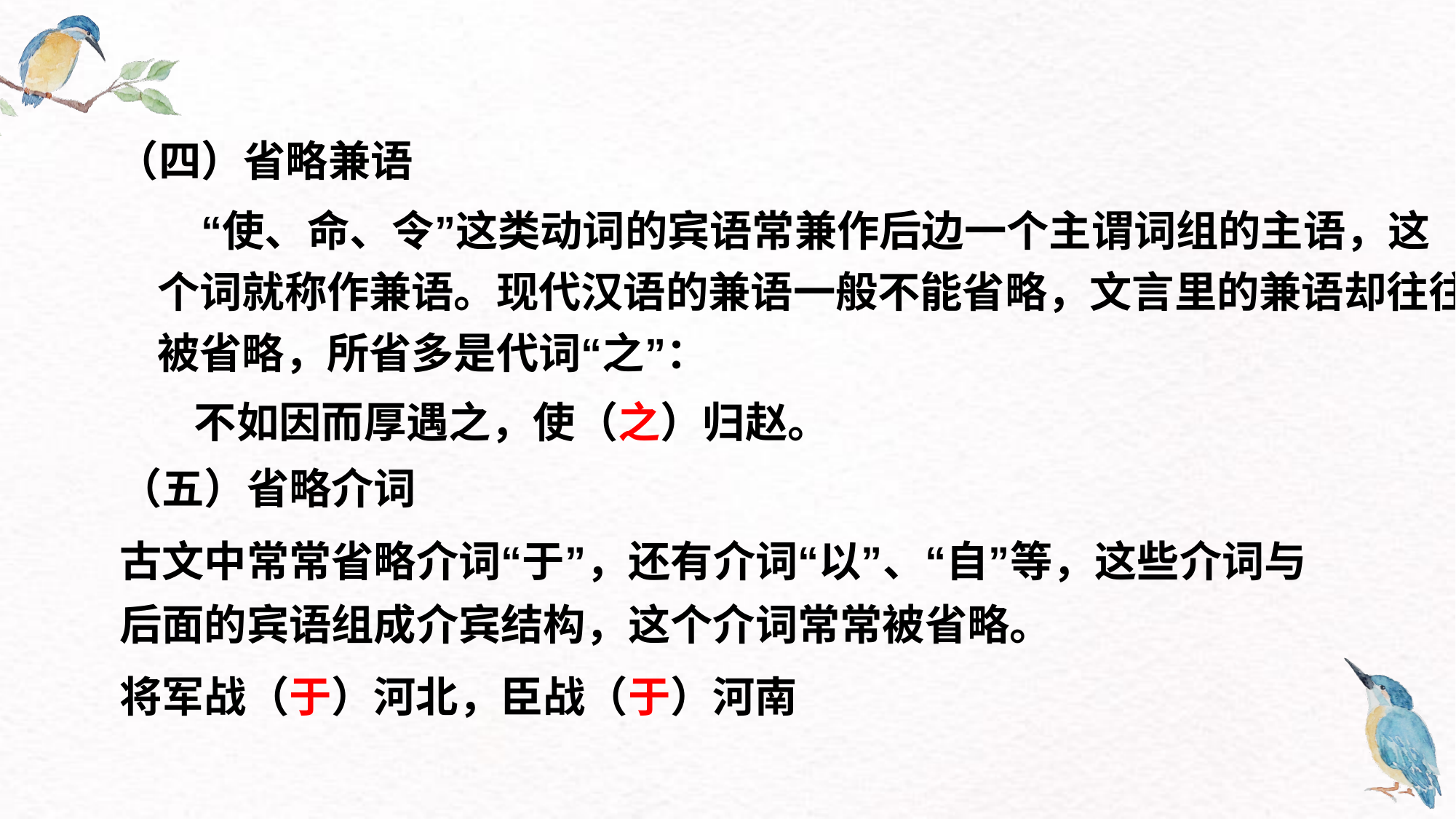

（四）省略兼语
　　“使、命、令”这类动词的宾语常兼作后边一个主谓词组的主语，这个词就称作兼语。现代汉语的兼语一般不能省略，文言里的兼语却往往被省略，所省多是代词“之”：
　   不如因而厚遇之，使（之）归赵。
（五）省略介词
古文中常常省略介词“于”，还有介词“以”、“自”等，这些介词与后面的宾语组成介宾结构，这个介词常常被省略。
将军战（于）河北，臣战（于）河南